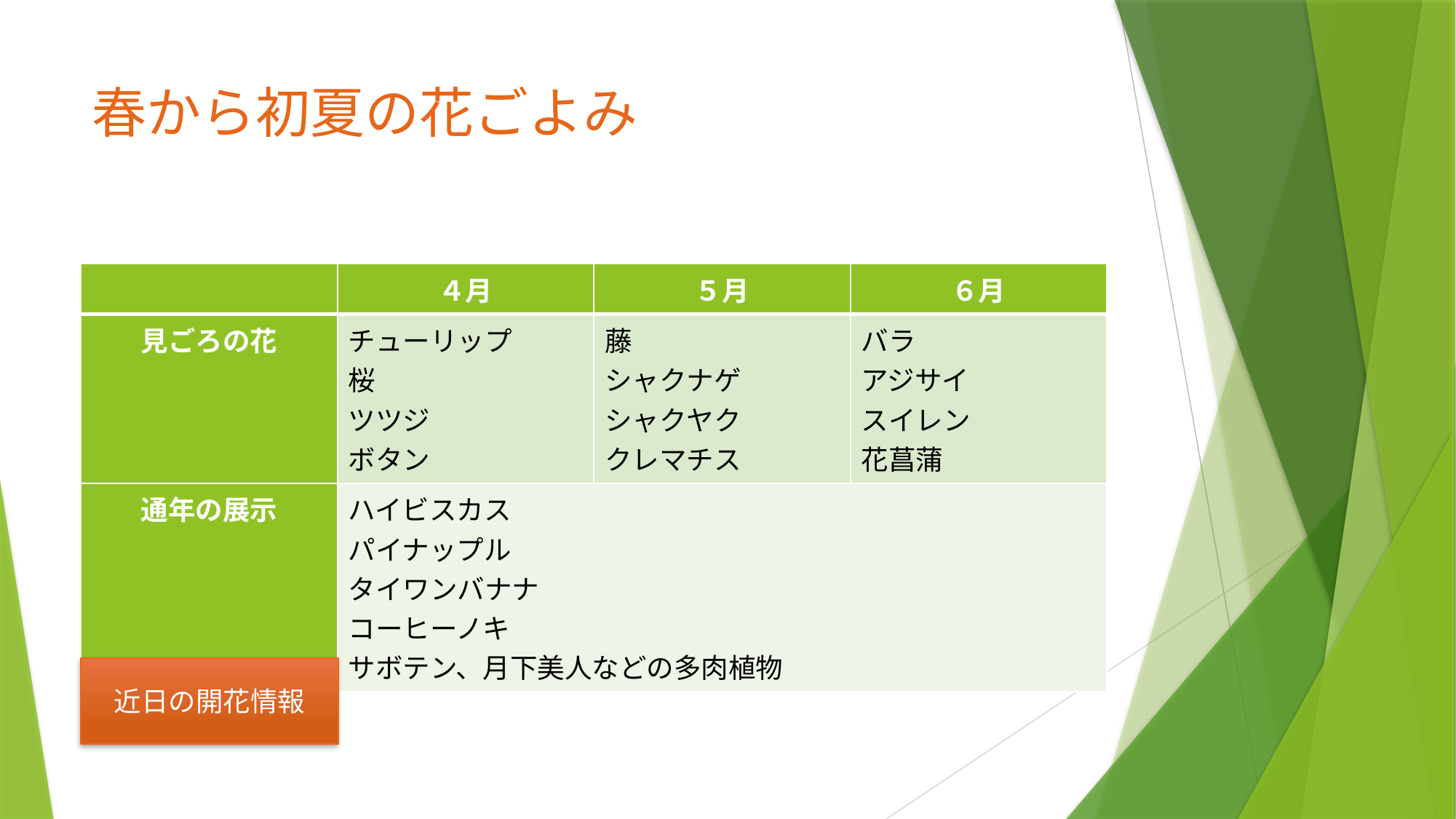

# 春から初夏の花ごよみ
|  | ４月 | ５月 | ６月 |
| --- | --- | --- | --- |
| 見ごろの花 | チューリップ 桜 ツツジ ボタン | 藤 シャクナゲ シャクヤク クレマチス | バラ アジサイ スイレン 花菖蒲 |
| 通年の展示 | ハイビスカス パイナップル タイワンバナナ コーヒーノキ サボテン、月下美人などの多肉植物 |  |  |
近日の開花情報